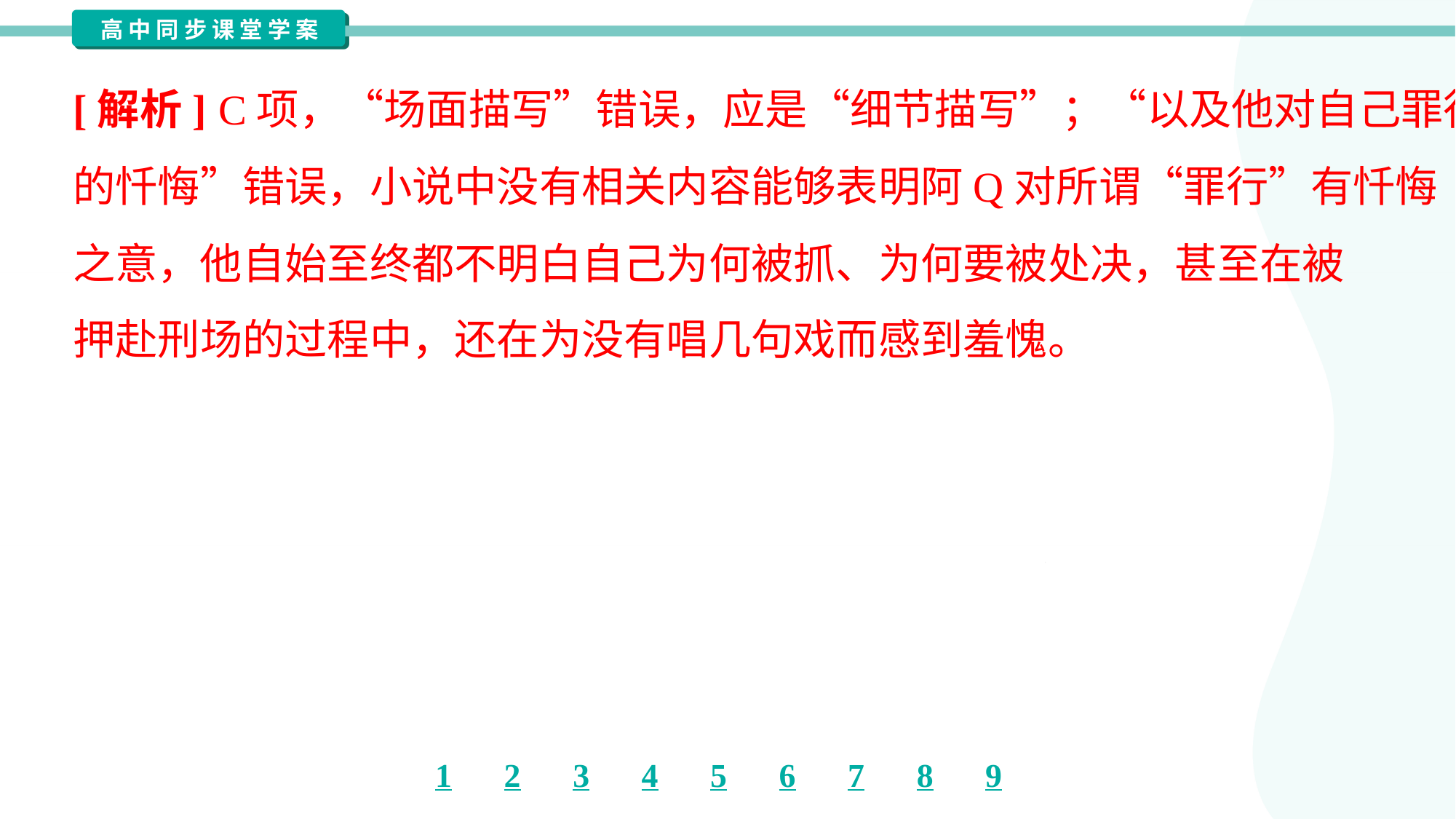

[解析] C项，“场面描写”错误，应是“细节描写”；“以及他对自己罪行
的忏悔”错误，小说中没有相关内容能够表明阿Q对所谓“罪行”有忏悔
之意，他自始至终都不明白自己为何被抓、为何要被处决，甚至在被
押赴刑场的过程中，还在为没有唱几句戏而感到羞愧。